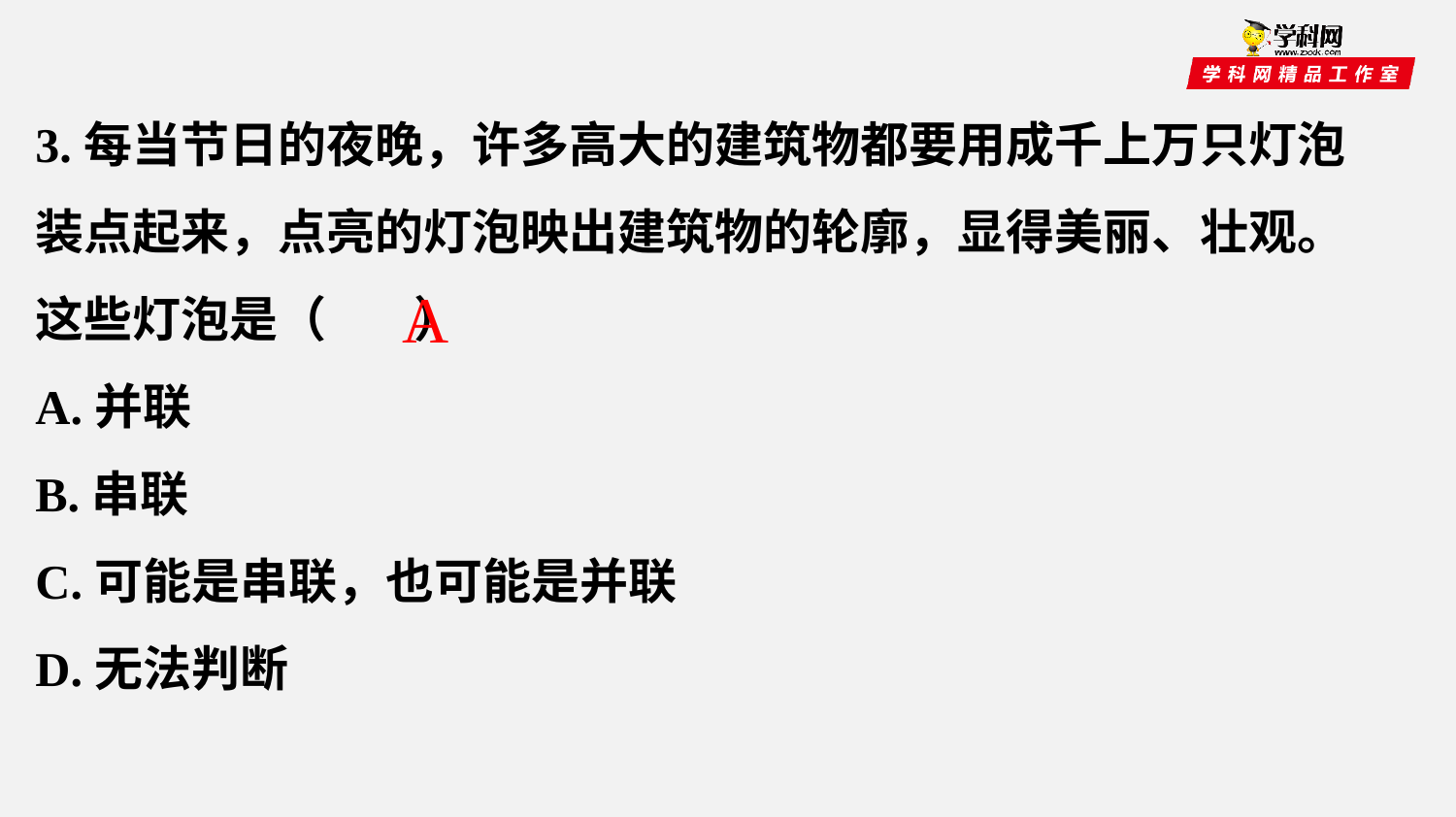

3.每当节日的夜晚，许多高大的建筑物都要用成千上万只灯泡装点起来，点亮的灯泡映出建筑物的轮廓，显得美丽、壮观。这些灯泡是（        ）
A.并联
B.串联
C.可能是串联，也可能是并联
D.无法判断
A